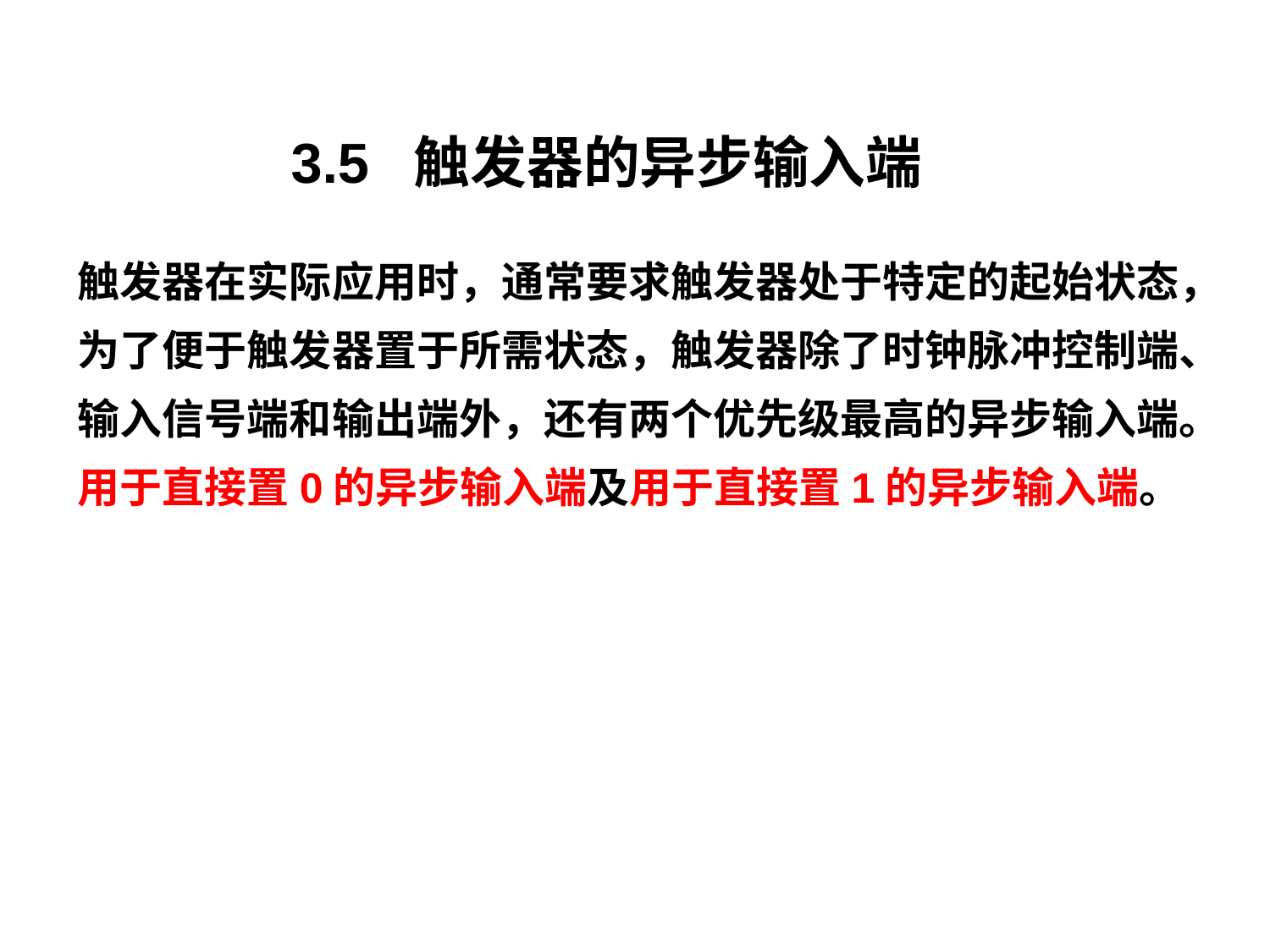

# 3.5  触发器的异步输入端
触发器在实际应用时，通常要求触发器处于特定的起始状态，为了便于触发器置于所需状态，触发器除了时钟脉冲控制端、输入信号端和输出端外，还有两个优先级最高的异步输入端。用于直接置0的异步输入端及用于直接置1的异步输入端。